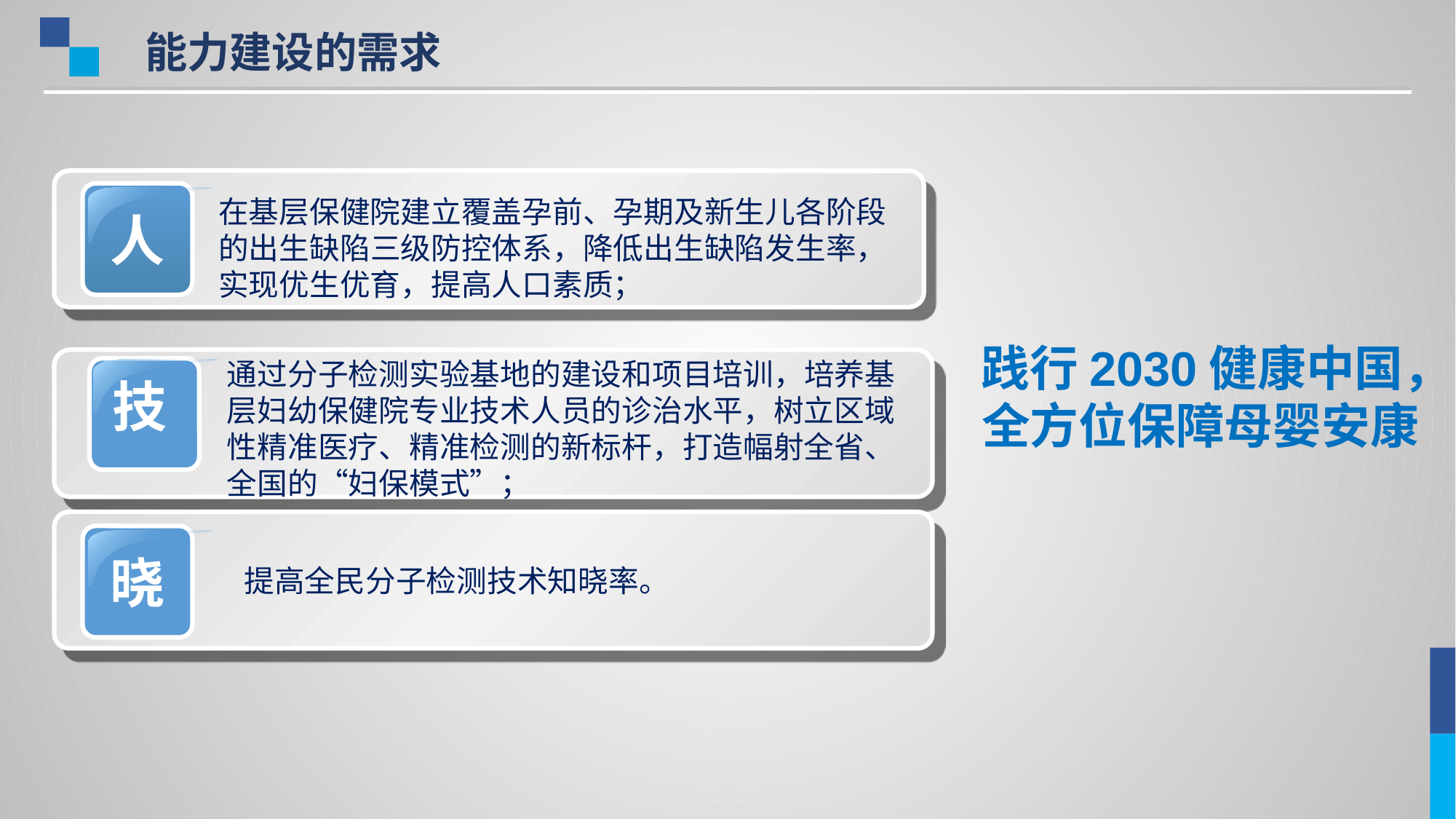

能力建设的需求
#

人

在基层保健院建立覆盖孕前、孕期及新生儿各阶段的出生缺陷三级防控体系，降低出生缺陷发生率，实现优生优育，提高人口素质；

   践行2030健康中国，全方位保障母婴安康

通过分子检测实验基地的建设和项目培训，培养基层妇幼保健院专业技术人员的诊治水平，树立区域性精准医疗、精准检测的新标杆，打造幅射全省、全国的“妇保模式”；

技

晓

提高全民分子检测技术知晓率。